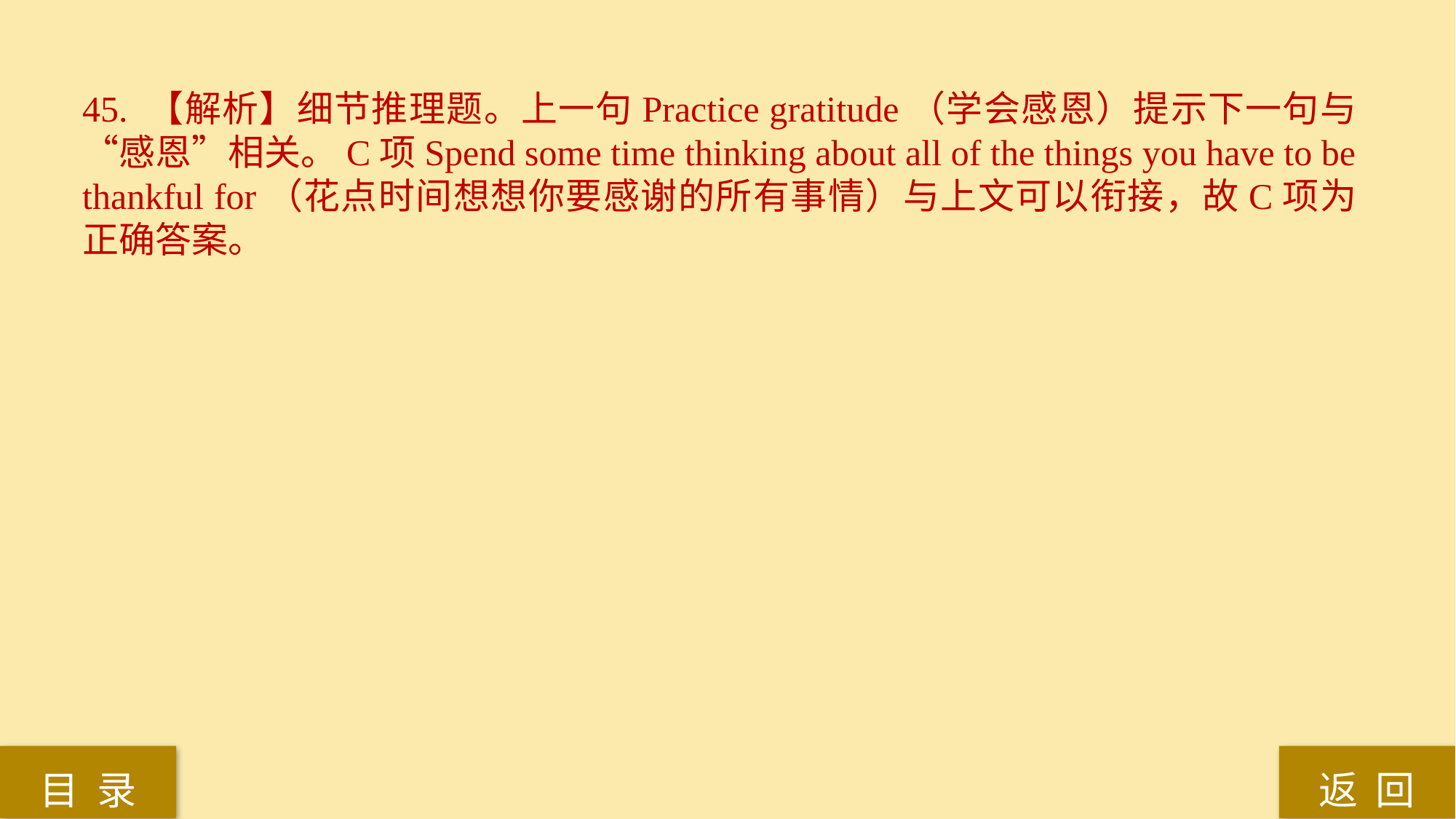

45. 【解析】细节推理题。上一句Practice gratitude（学会感恩）提示下一句与“感恩”相关。C项Spend some time thinking about all of the things you have to be thankful for（花点时间想想你要感谢的所有事情）与上文可以衔接，故C项为正确答案。
返  回